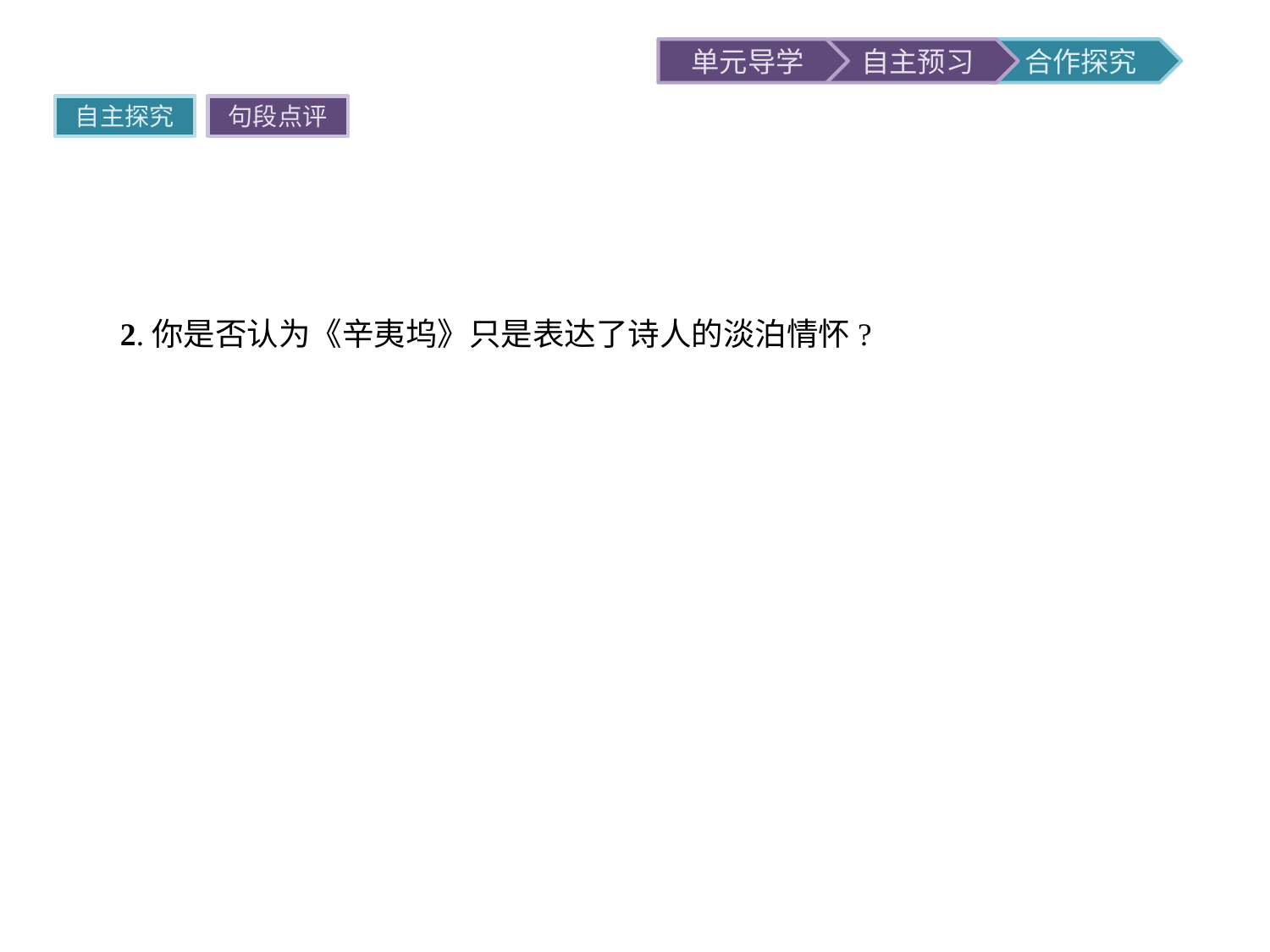

自主探究
句段点评
2.你是否认为《辛夷坞》只是表达了诗人的淡泊情怀?
提示:《辛夷坞》在表达诗人淡泊情怀的同时,也不免寄托了诗人内心寂寞之感。辛夷木每年迎着料峭的春寒,在那高高的枝条上绽葩吐芬,“木末芙蓉花,山中发红萼”,这个形象给人带来的正是迎春而发的一派生机。但这一树芳华却处于“涧户寂无人”的环境中。全诗由花开写到花落,而以一句环境描写插入其中,前后境况迥异。尽管画面上似乎不着痕迹,却能让人体会到一种因时代环境而生的寂寞感,虽没有直接说出来,但仍能于意象中得到暗示。